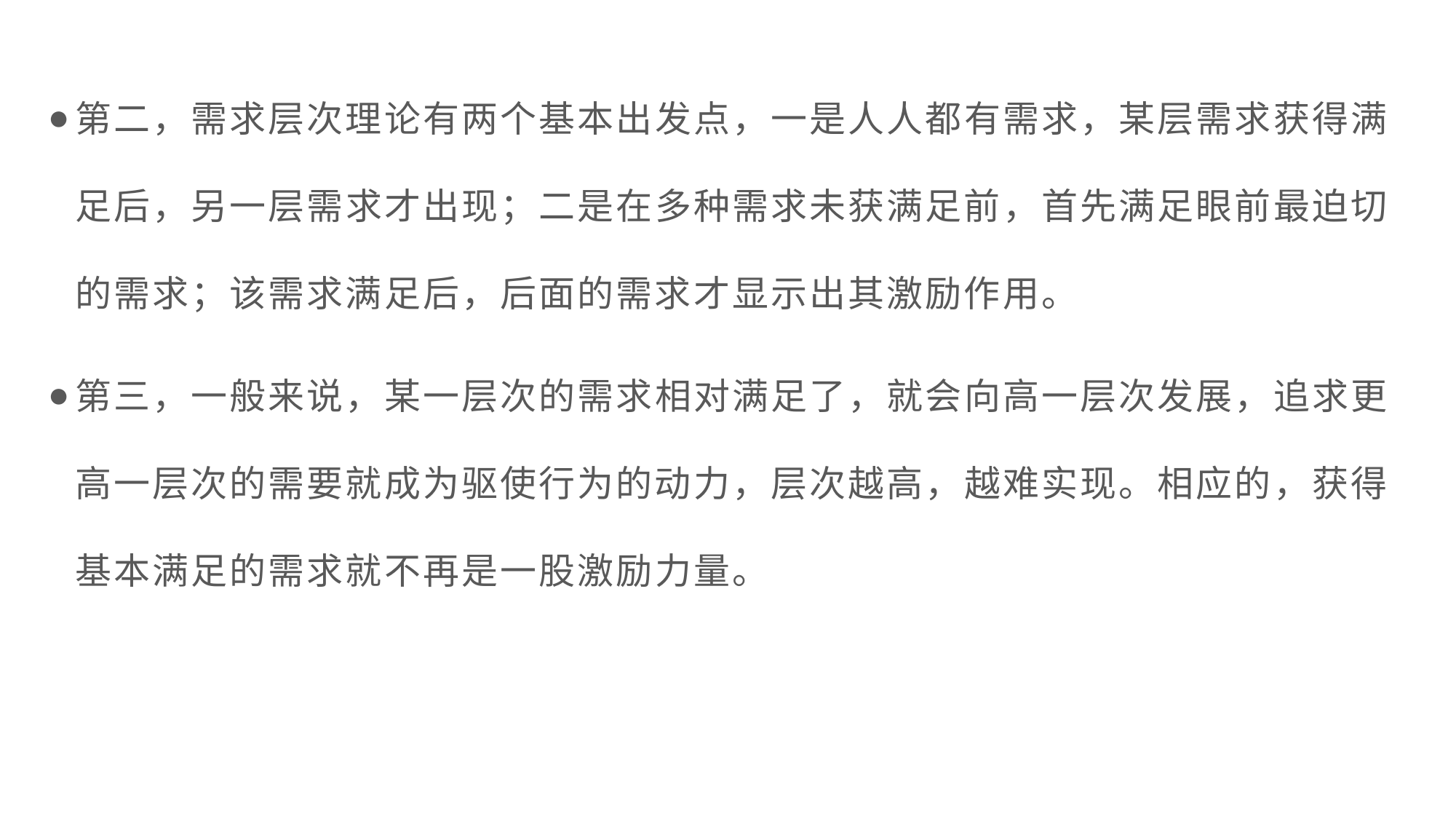

第二，需求层次理论有两个基本出发点，一是人人都有需求，某层需求获得满足后，另一层需求才出现；二是在多种需求未获满足前，首先满足眼前最迫切的需求；该需求满足后，后面的需求才显示出其激励作用。
第三，一般来说，某一层次的需求相对满足了，就会向高一层次发展，追求更高一层次的需要就成为驱使行为的动力，层次越高，越难实现。相应的，获得基本满足的需求就不再是一股激励力量。